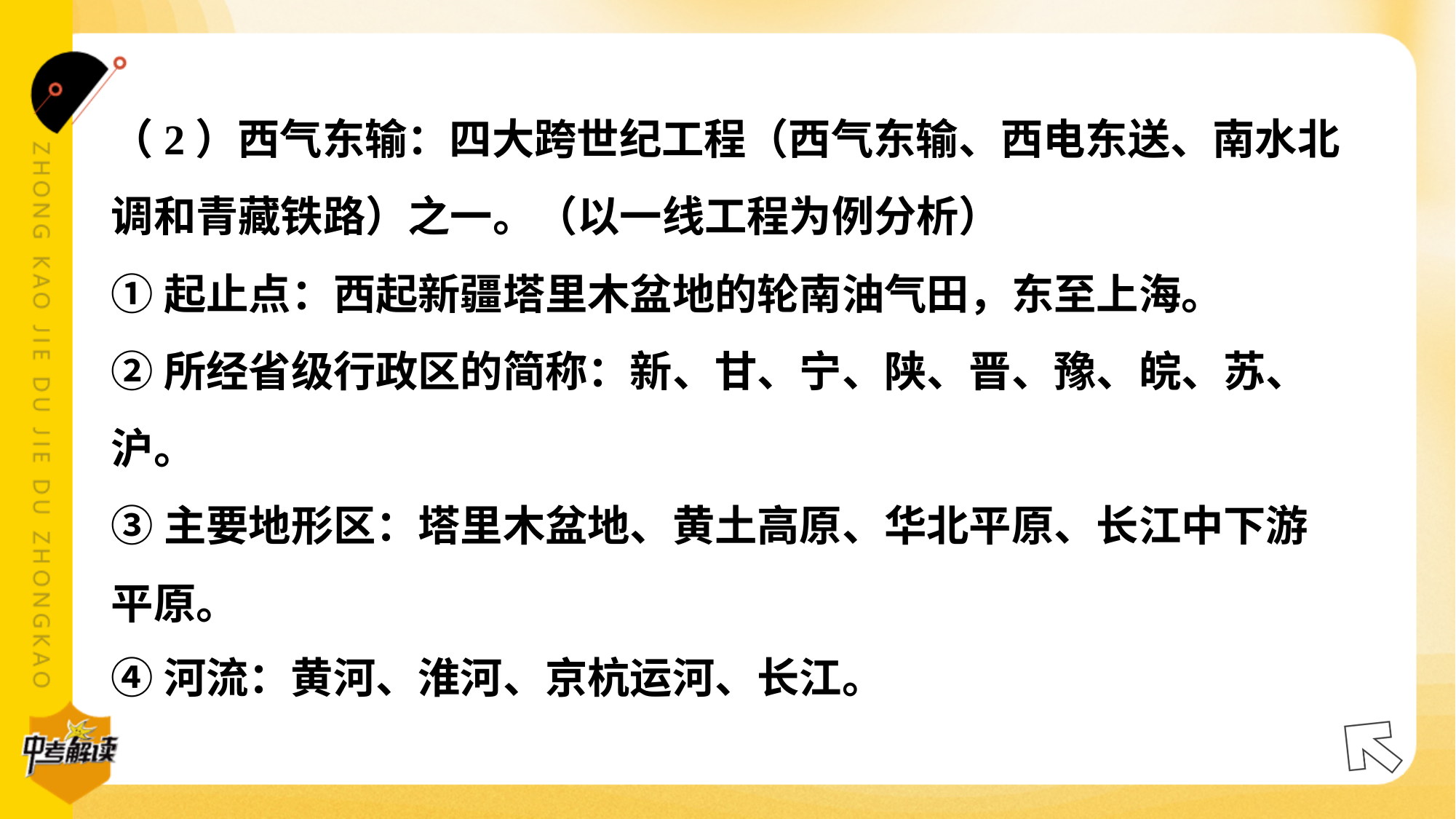

（2）西气东输：四大跨世纪工程（西气东输、西电东送、南水北
调和青藏铁路）之一。（以一线工程为例分析）
①起止点：西起新疆塔里木盆地的轮南油气田，东至上海。
②所经省级行政区的简称：新、甘、宁、陕、晋、豫、皖、苏、
沪。
③主要地形区：塔里木盆地、黄土高原、华北平原、长江中下游
平原。
④河流：黄河、淮河、京杭运河、长江。#4.2.4